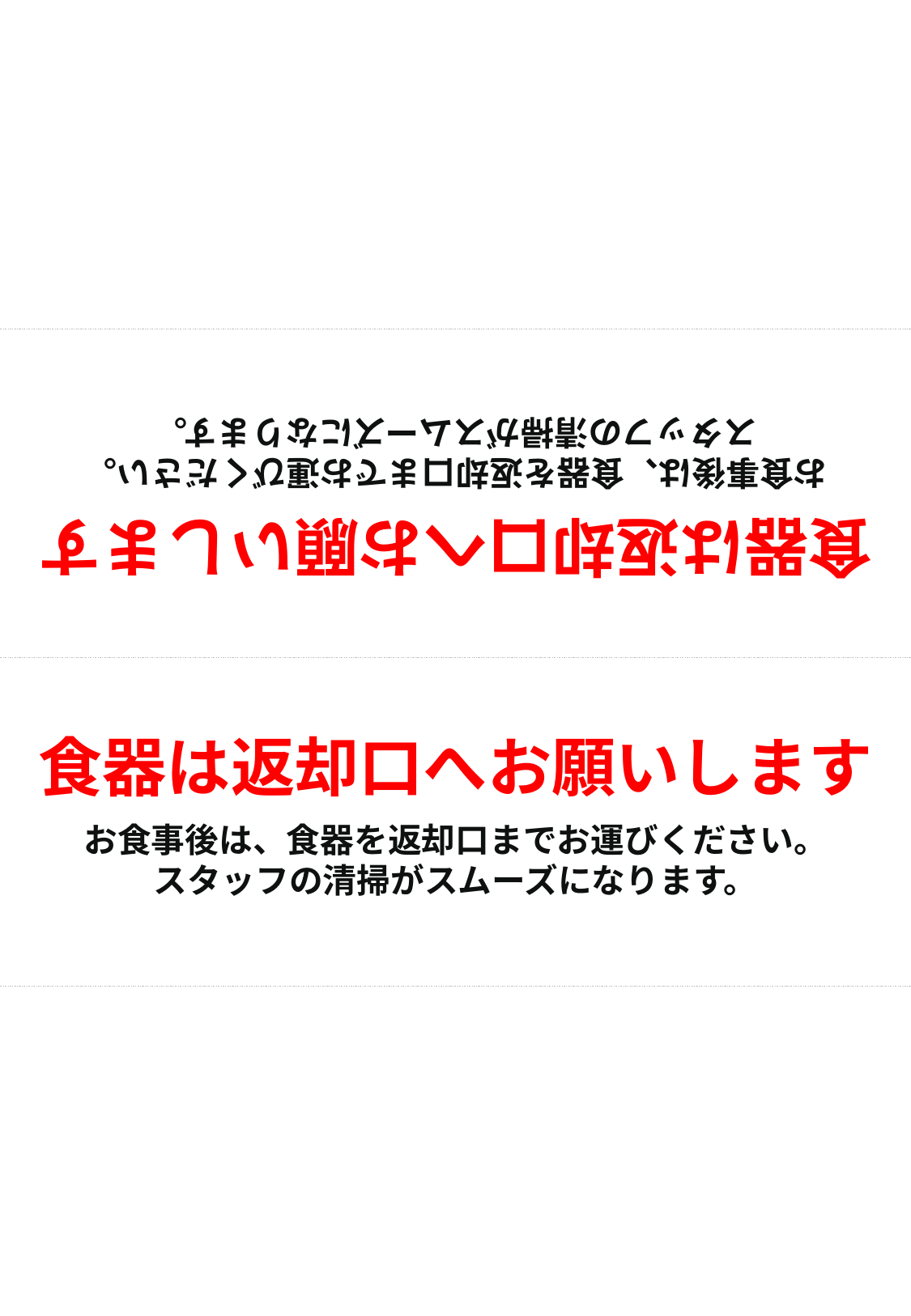

食器は返却口へお願いします
お食事後は、食器を返却口までお運びください。
スタッフの清掃がスムーズになります。
食器は返却口へお願いします
お食事後は、食器を返却口までお運びください。
スタッフの清掃がスムーズになります。